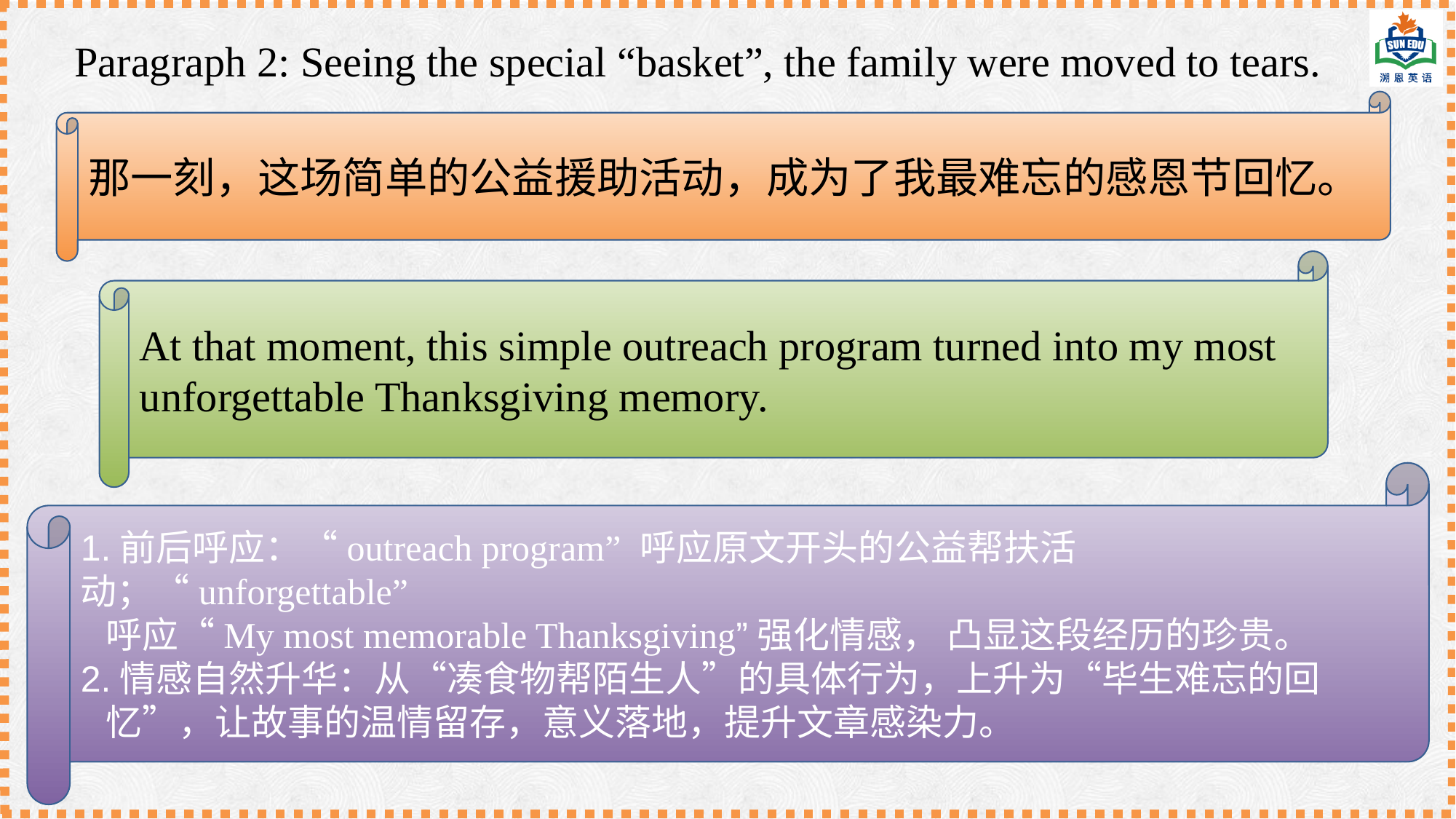

Paragraph 2: Seeing the special “basket”, the family were moved to tears.
那一刻，这场简单的公益援助活动，成为了我最难忘的感恩节回忆。
At that moment, this simple outreach program turned into my most unforgettable Thanksgiving memory.
1.前后呼应：“outreach program” 呼应原文开头的公益帮扶活动；“unforgettable”
  呼应“My most memorable Thanksgiving”强化情感， 凸显这段经历的珍贵。
2.情感自然升华：从“凑食物帮陌生人”的具体行为，上升为“毕生难忘的回
  忆”，让故事的温情留存，意义落地，提升文章感染力。